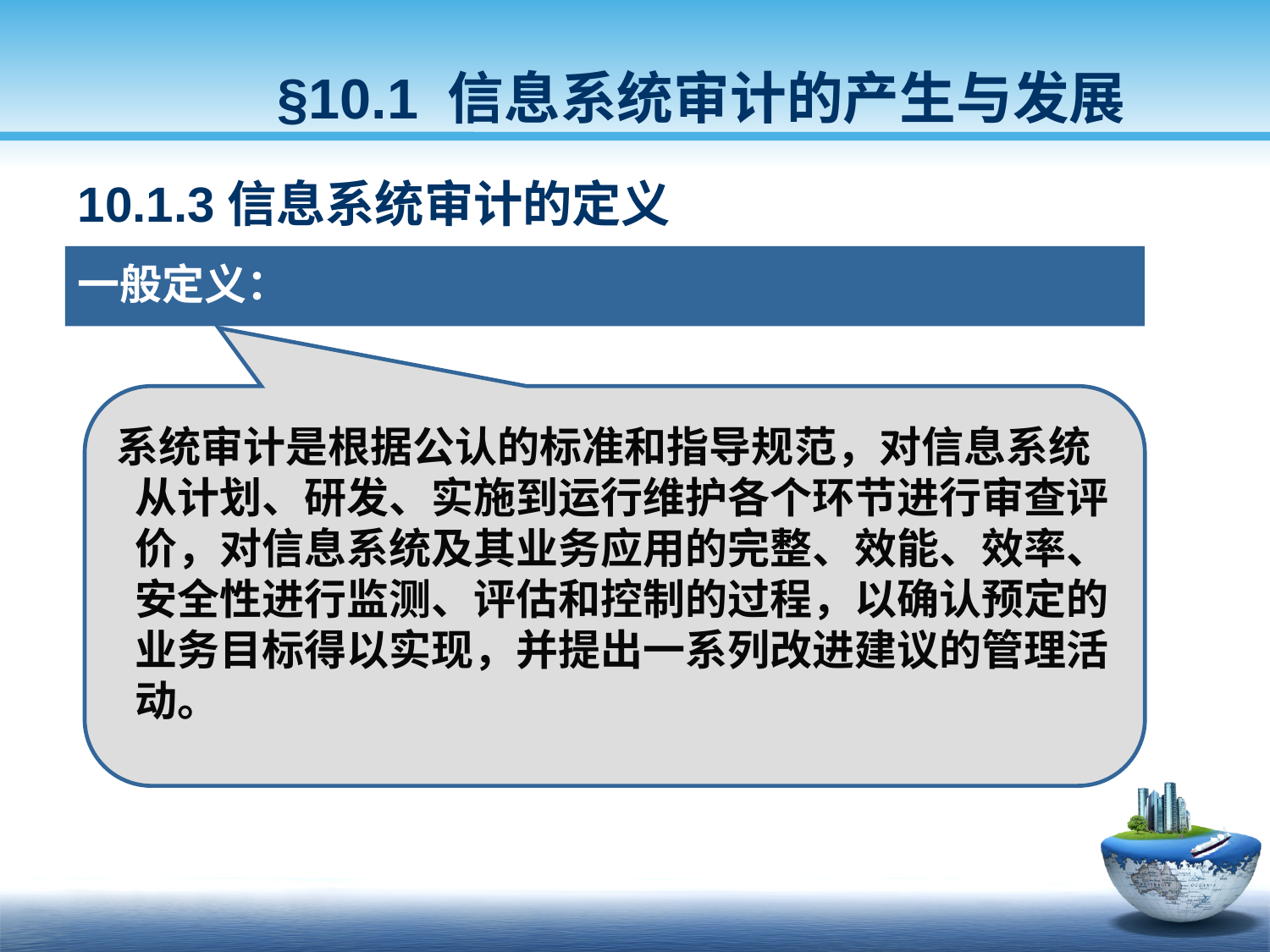

§10.1 信息系统审计的产生与发展
10.1.3信息系统审计的定义
一般定义：

  系统审计是根据公认的标准和指导规范，对信息系统从计划、研发、实施到运行维护各个环节进行审查评价，对信息系统及其业务应用的完整、效能、效率、安全性进行监测、评估和控制的过程，以确认预定的业务目标得以实现，并提出一系列改进建议的管理活动。